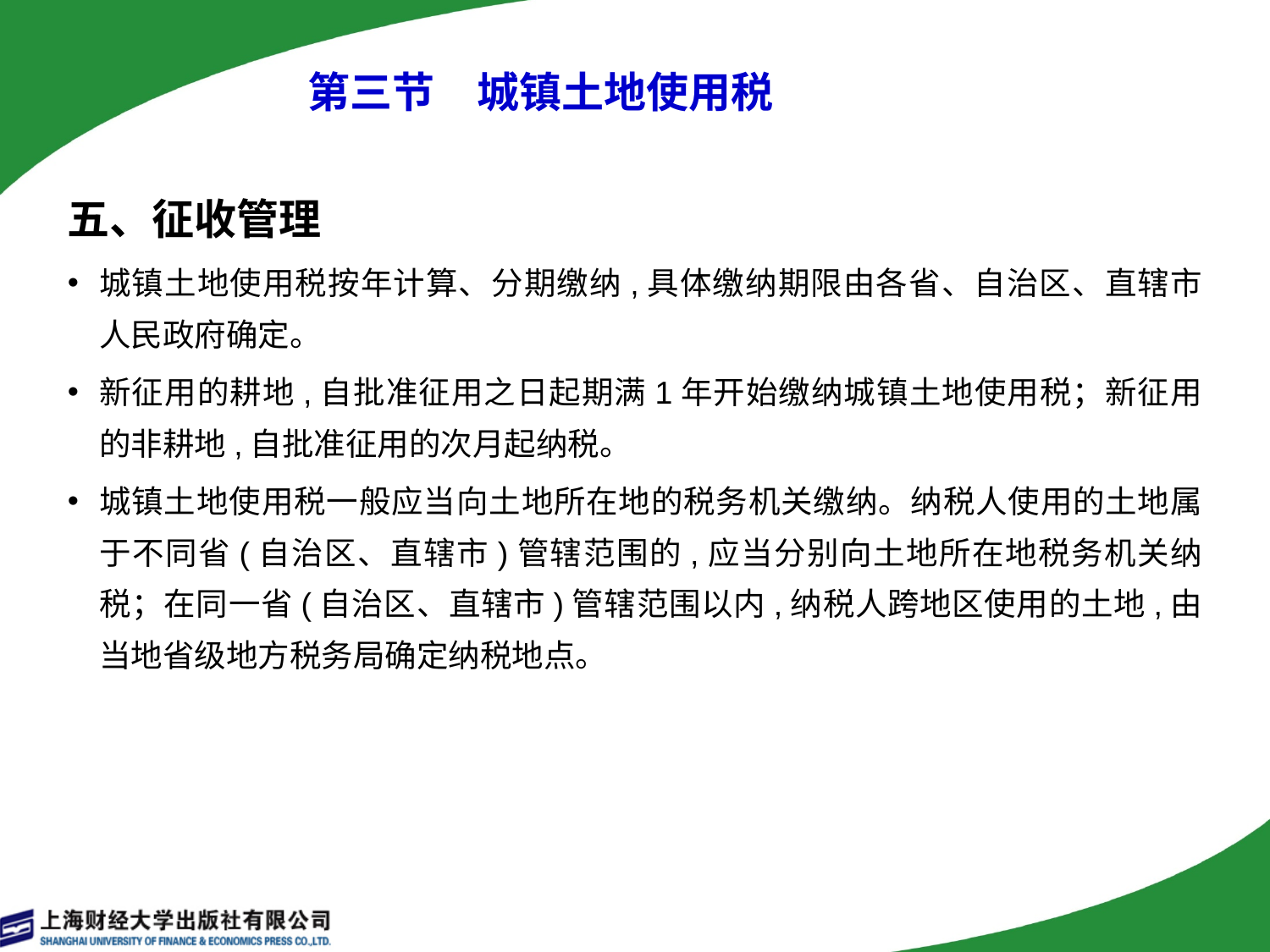

# 第三节　城镇土地使用税
五、征收管理
城镇土地使用税按年计算、分期缴纳,具体缴纳期限由各省、自治区、直辖市人民政府确定。
新征用的耕地,自批准征用之日起期满1年开始缴纳城镇土地使用税；新征用的非耕地,自批准征用的次月起纳税。
城镇土地使用税一般应当向土地所在地的税务机关缴纳。纳税人使用的土地属于不同省(自治区、直辖市)管辖范围的,应当分别向土地所在地税务机关纳税；在同一省(自治区、直辖市)管辖范围以内,纳税人跨地区使用的土地,由当地省级地方税务局确定纳税地点。